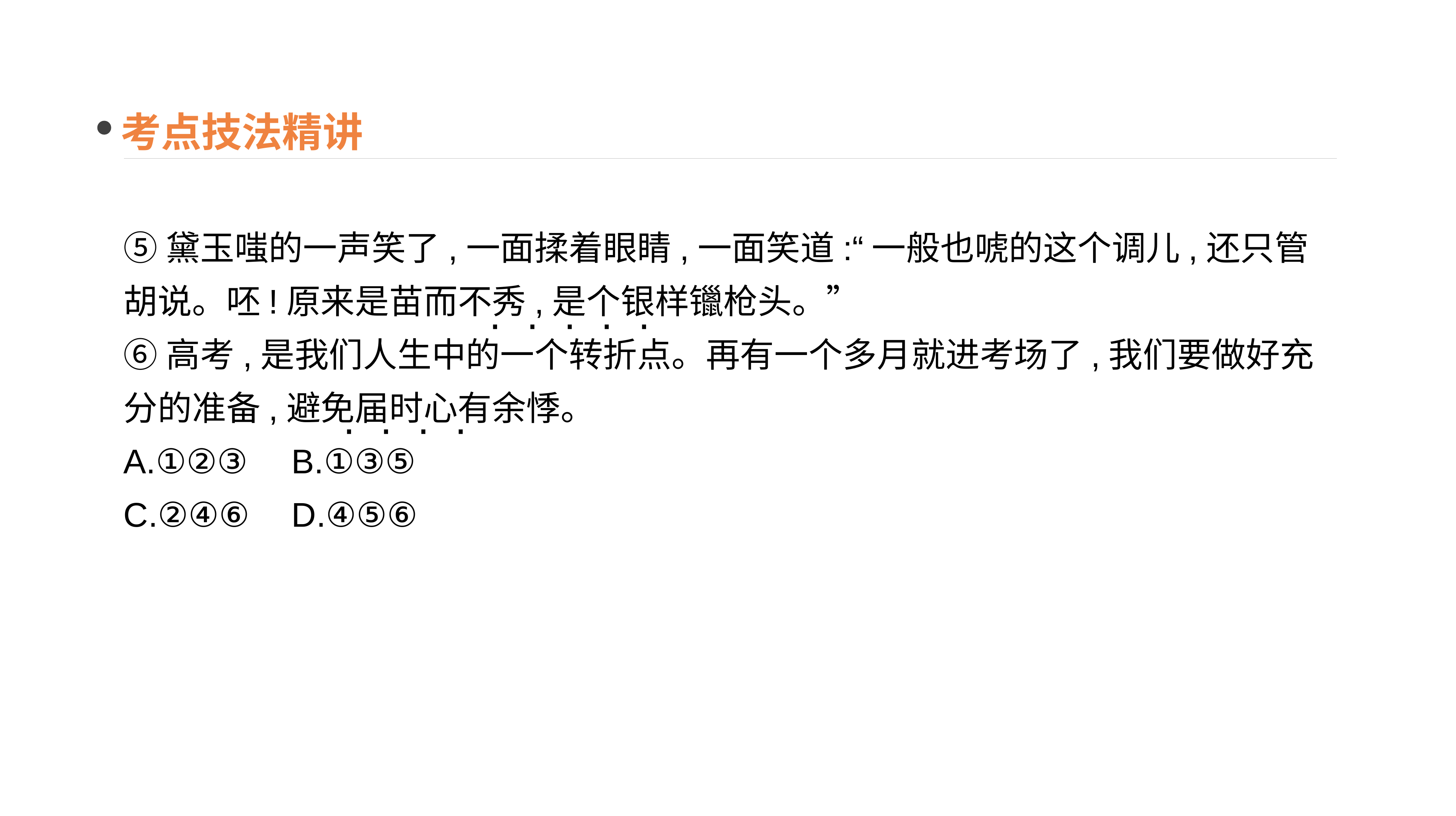

考点技法精讲

⑤黛玉嗤的一声笑了,一面揉着眼睛,一面笑道:“一般也唬的这个调儿,还只管胡说。呸!原来是苗而不秀,是个银样镴枪头。”
⑥高考,是我们人生中的一个转折点。再有一个多月就进考场了,我们要做好充分的准备,避免届时心有余悸。
A.①②③	B.①③⑤
C.②④⑥	D.④⑤⑥
·  ·  ·  ·  ·
·  ·  ·  ·